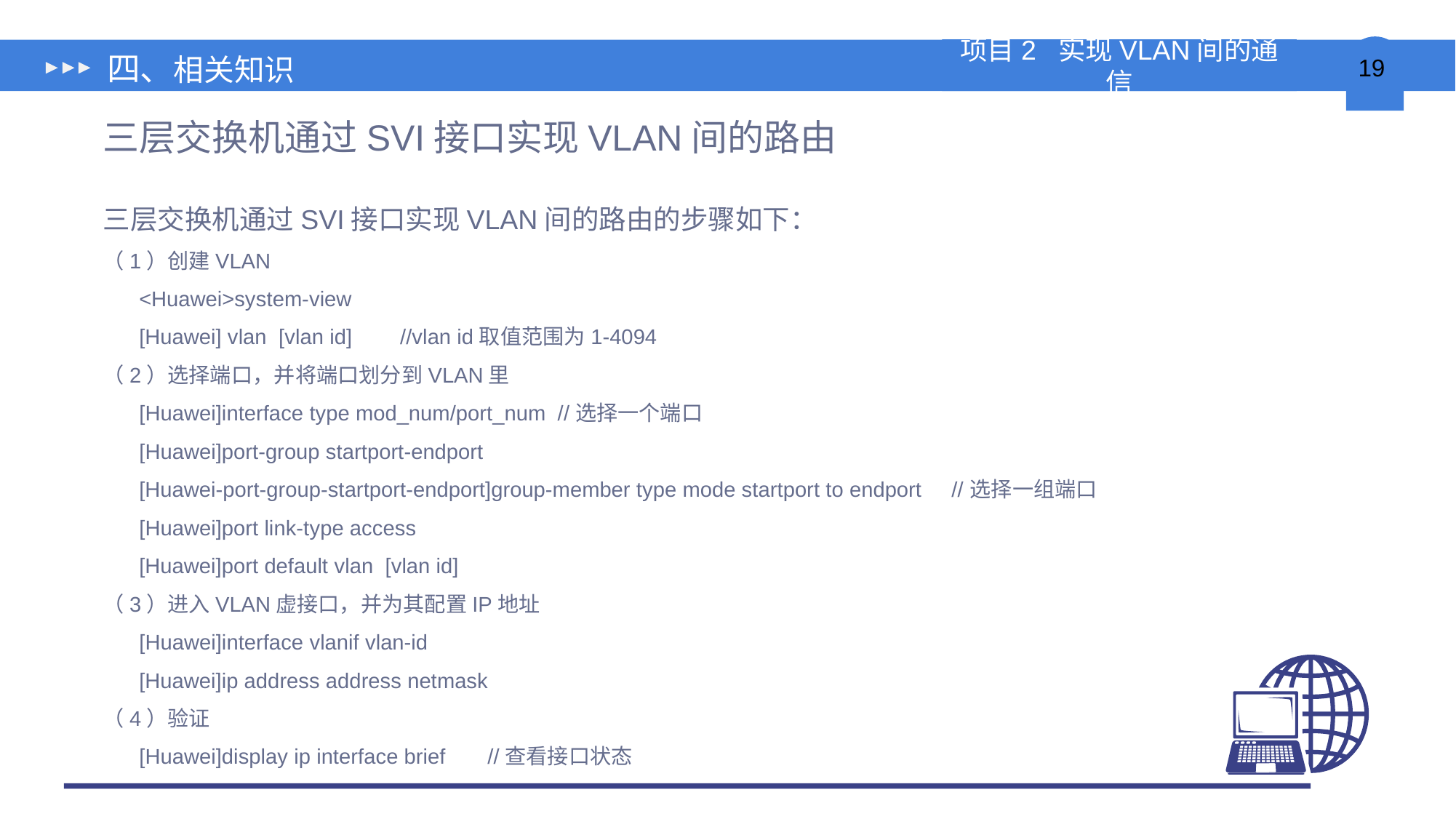

# 四、相关知识
三层交换机通过SVI接口实现VLAN间的路由

三层交换机通过SVI接口实现VLAN间的路由的步骤如下：
（1）创建VLAN
      <Huawei>system-view
      [Huawei] vlan  [vlan id]        //vlan id取值范围为1-4094
（2）选择端口，并将端口划分到VLAN里
      [Huawei]interface type mod_num/port_num  //选择一个端口
      [Huawei]port-group startport-endport
      [Huawei-port-group-startport-endport]group-member type mode startport to endport     //选择一组端口
      [Huawei]port link-type access
      [Huawei]port default vlan  [vlan id]
（3）进入VLAN虚接口，并为其配置IP地址
      [Huawei]interface vlanif vlan-id
      [Huawei]ip address address netmask
（4）验证
      [Huawei]display ip interface brief       //查看接口状态